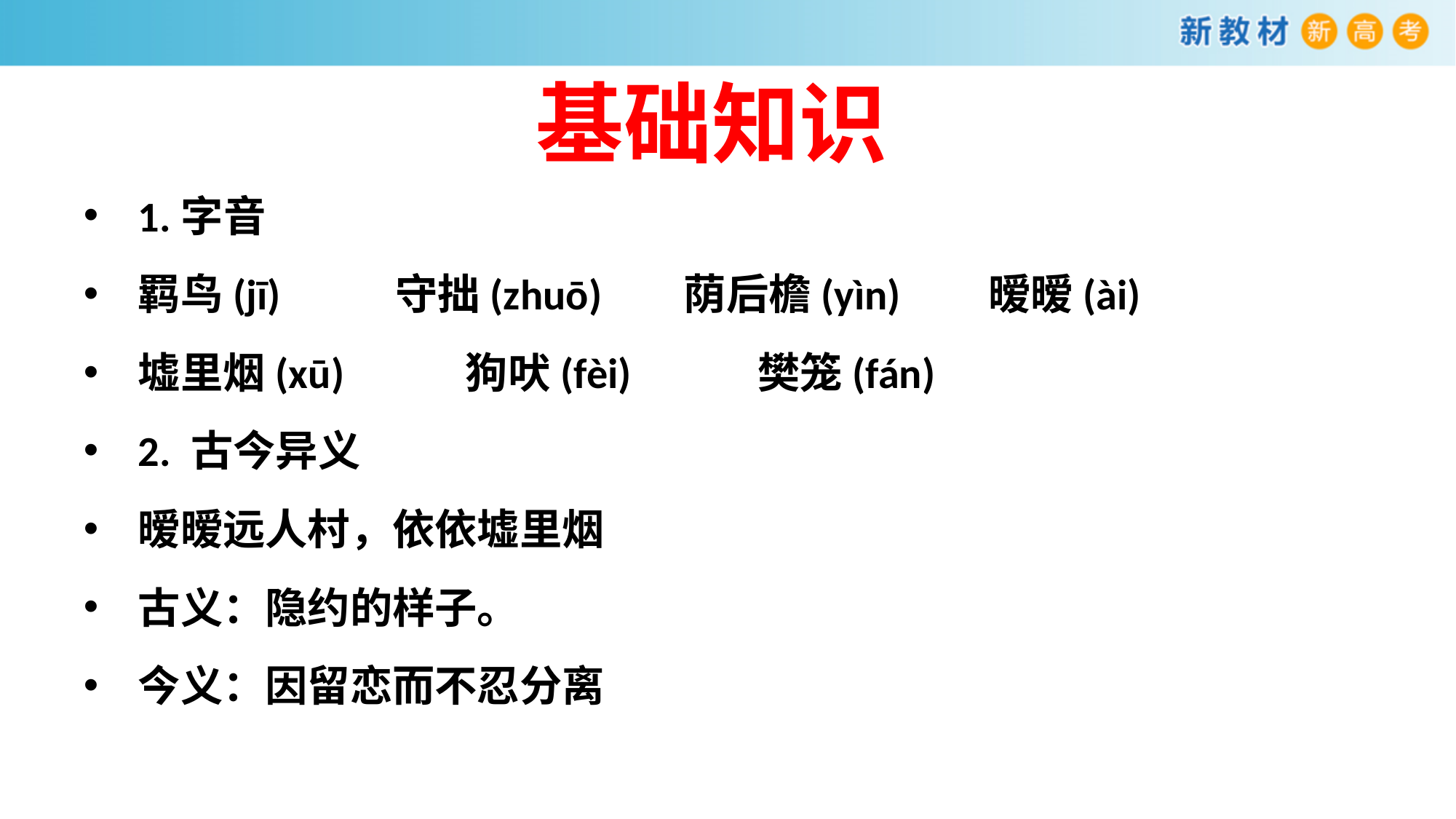

# 基础知识
1.字音
羁鸟(jī)　　  守拙(zhuō)	荫后檐(yìn)        暧暧(ài)
墟里烟(xū)  	狗吠(fèi)            樊笼(fán)
2. 古今异义
暧暧远人村，依依墟里烟
古义：隐约的样子。
今义：因留恋而不忍分离